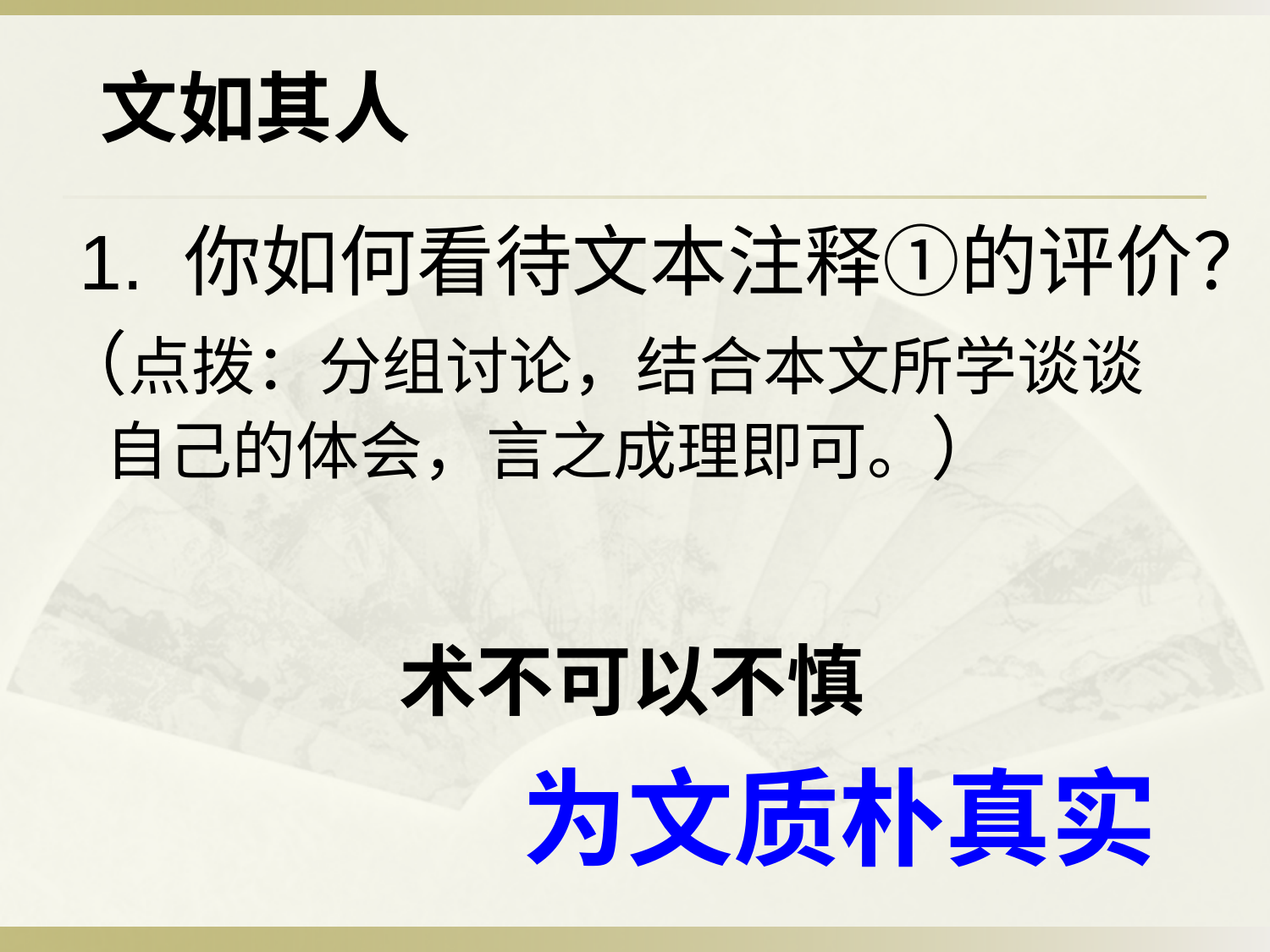

# 文如其人
 1. 你如何看待文本注释①的评价？
（点拨：分组讨论，结合本文所学谈谈自己的体会，言之成理即可。）
术不可以不慎
为文质朴真实